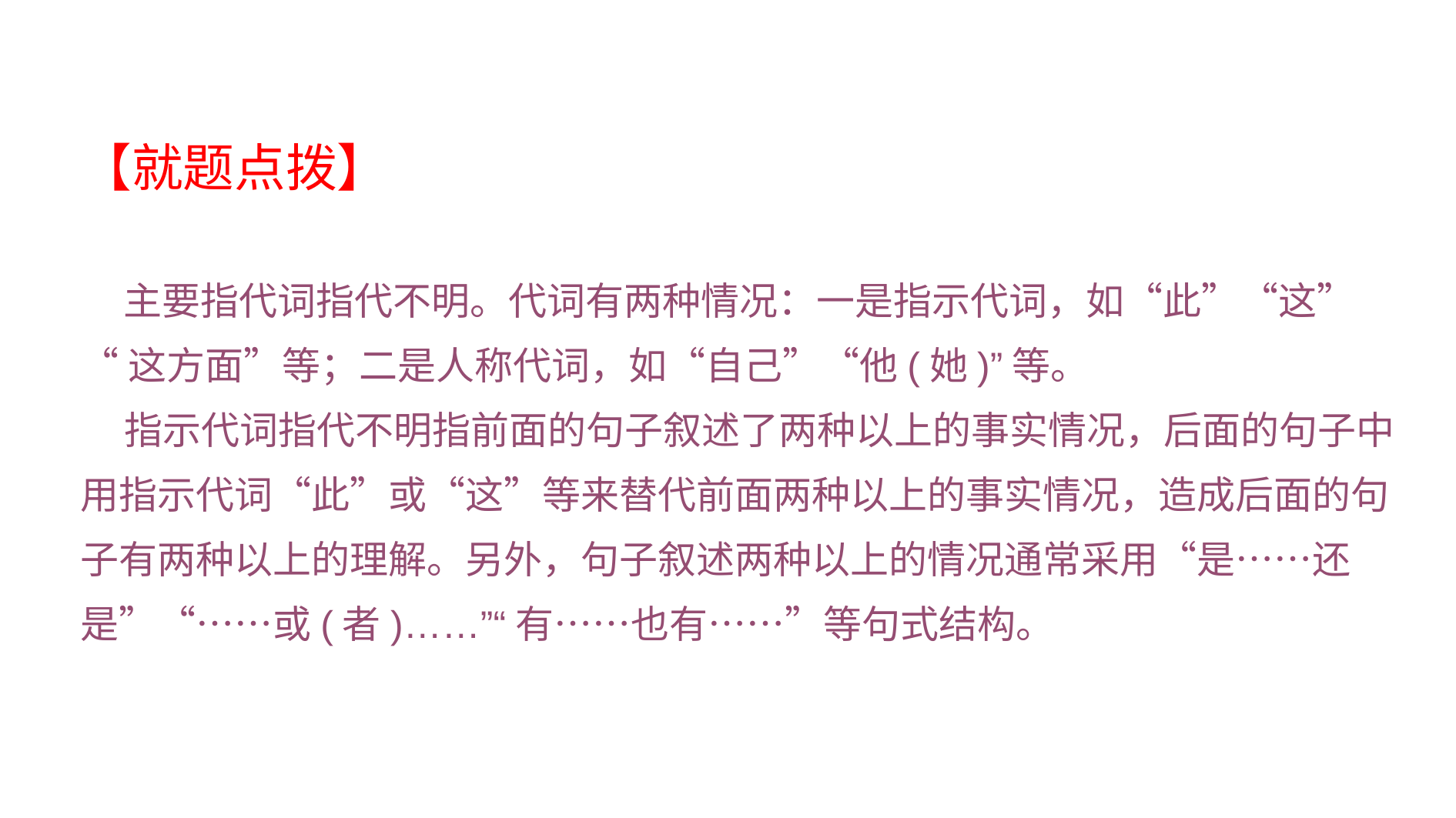

【就题点拨】

     主要指代词指代不明。代词有两种情况：一是指示代词，如“此”“这”
“这方面”等；二是人称代词，如“自己”“他(她)”等。
    指示代词指代不明指前面的句子叙述了两种以上的事实情况，后面的句子中用指示代词“此”或“这”等来替代前面两种以上的事实情况，造成后面的句子有两种以上的理解。另外，句子叙述两种以上的情况通常采用“是……还是”“……或(者)……”“有……也有……”等句式结构。